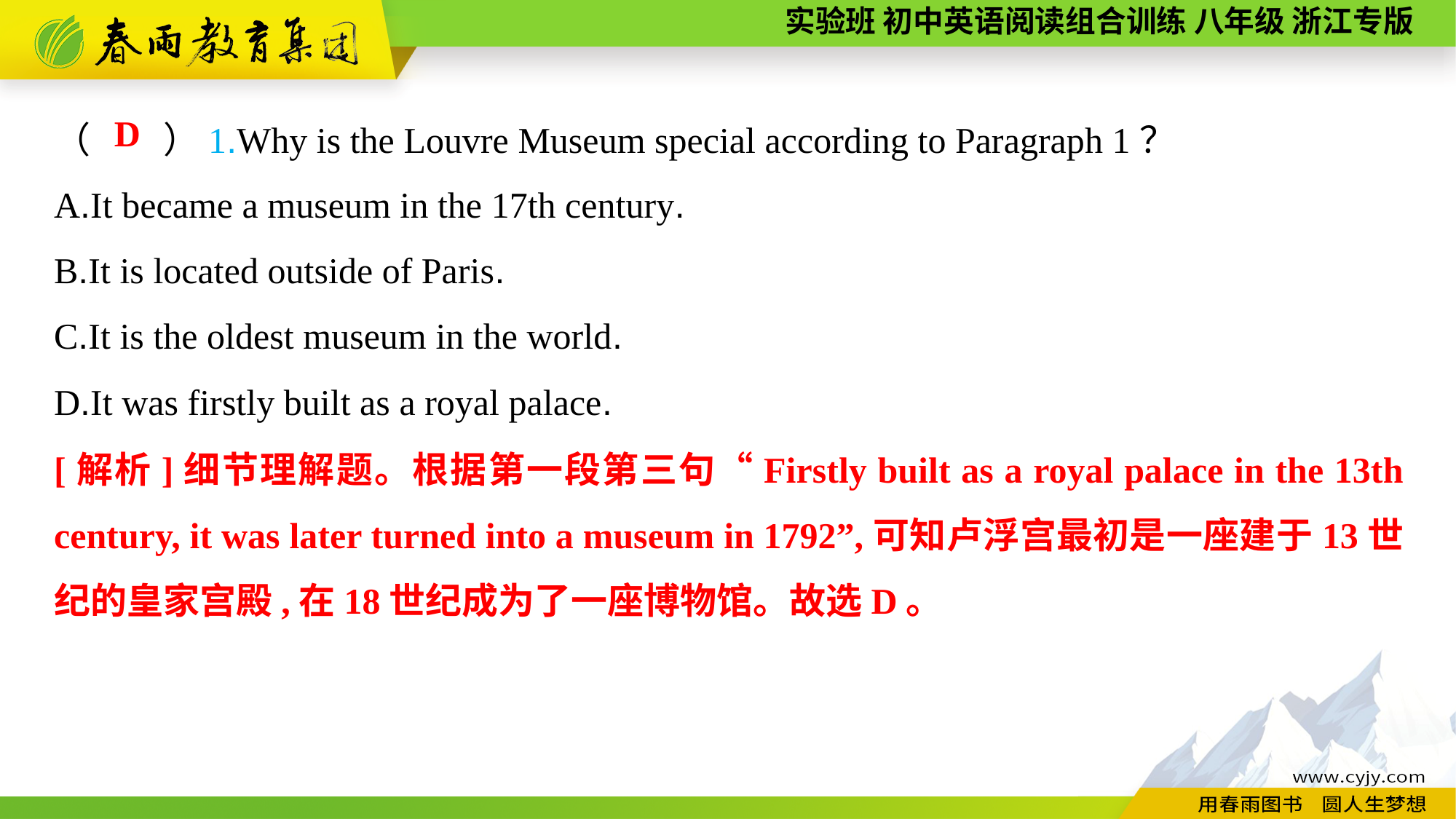

（　　）1.Why is the Louvre Museum special according to Paragraph 1？
A.It became a museum in the 17th century.
B.It is located outside of Paris.
C.It is the oldest museum in the world.
D.It was firstly built as a royal palace.
D
[解析]细节理解题。根据第一段第三句“Firstly built as a royal palace in the 13th century, it was later turned into a museum in 1792”,可知卢浮宫最初是一座建于13世纪的皇家宫殿,在18世纪成为了一座博物馆。故选D。